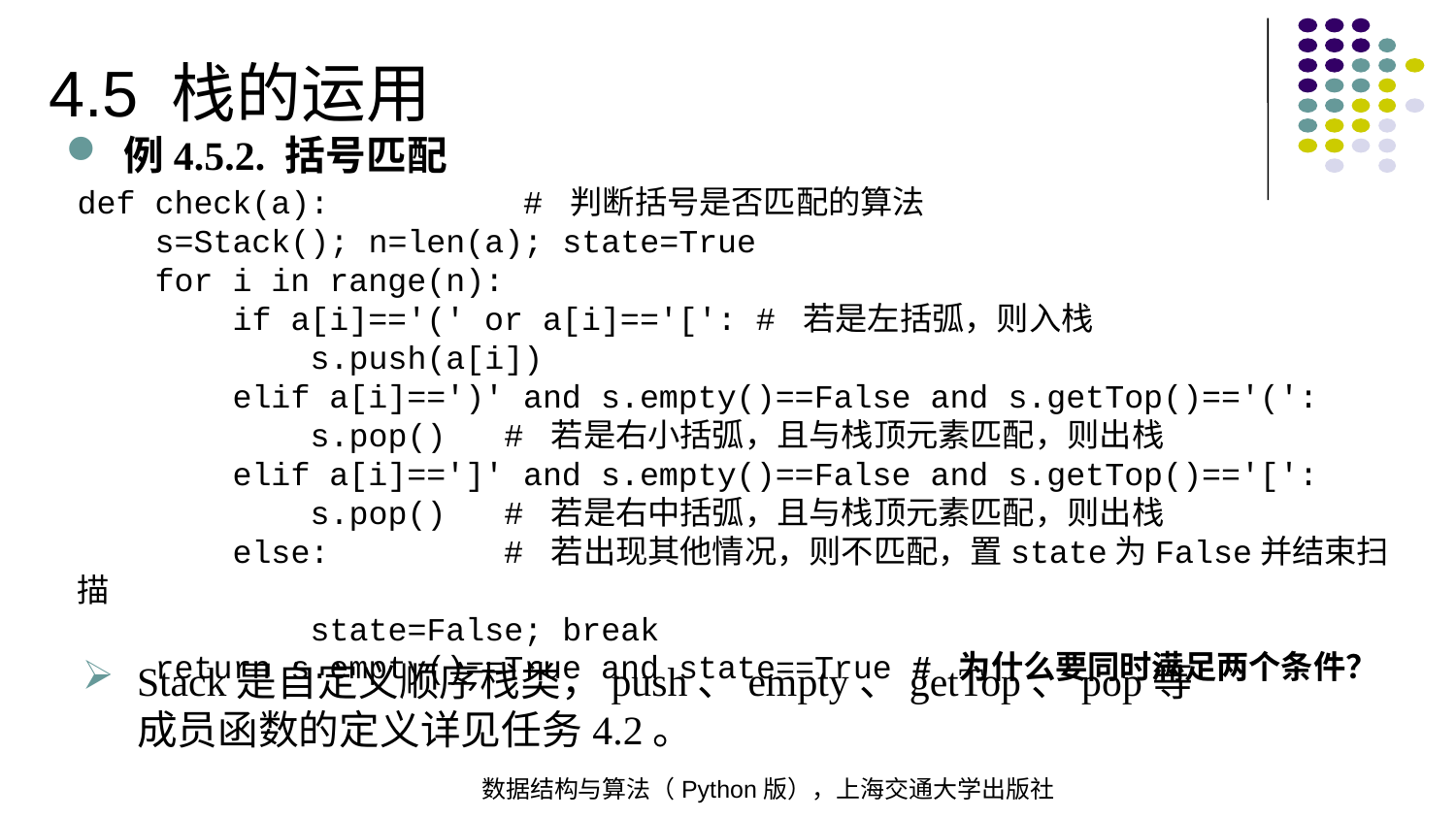

4.5 栈的运用
例4.5.2. 括号匹配
def check(a):          # 判断括号是否匹配的算法
    s=Stack(); n=len(a); state=True
    for i in range(n):
        if a[i]=='(' or a[i]=='[': # 若是左括弧，则入栈
            s.push(a[i])
        elif a[i]==')' and s.empty()==False and s.getTop()=='(':
            s.pop()   # 若是右小括弧，且与栈顶元素匹配，则出栈
        elif a[i]==']' and s.empty()==False and s.getTop()=='[':
            s.pop()   # 若是右中括弧，且与栈顶元素匹配，则出栈
        else:         # 若出现其他情况，则不匹配，置state为False并结束扫描
            state=False; break
    return s.empty()==True and state==True # 为什么要同时满足两个条件？
Stack是自定义顺序栈类，push、empty、getTop、pop等成员函数的定义详见任务4.2。